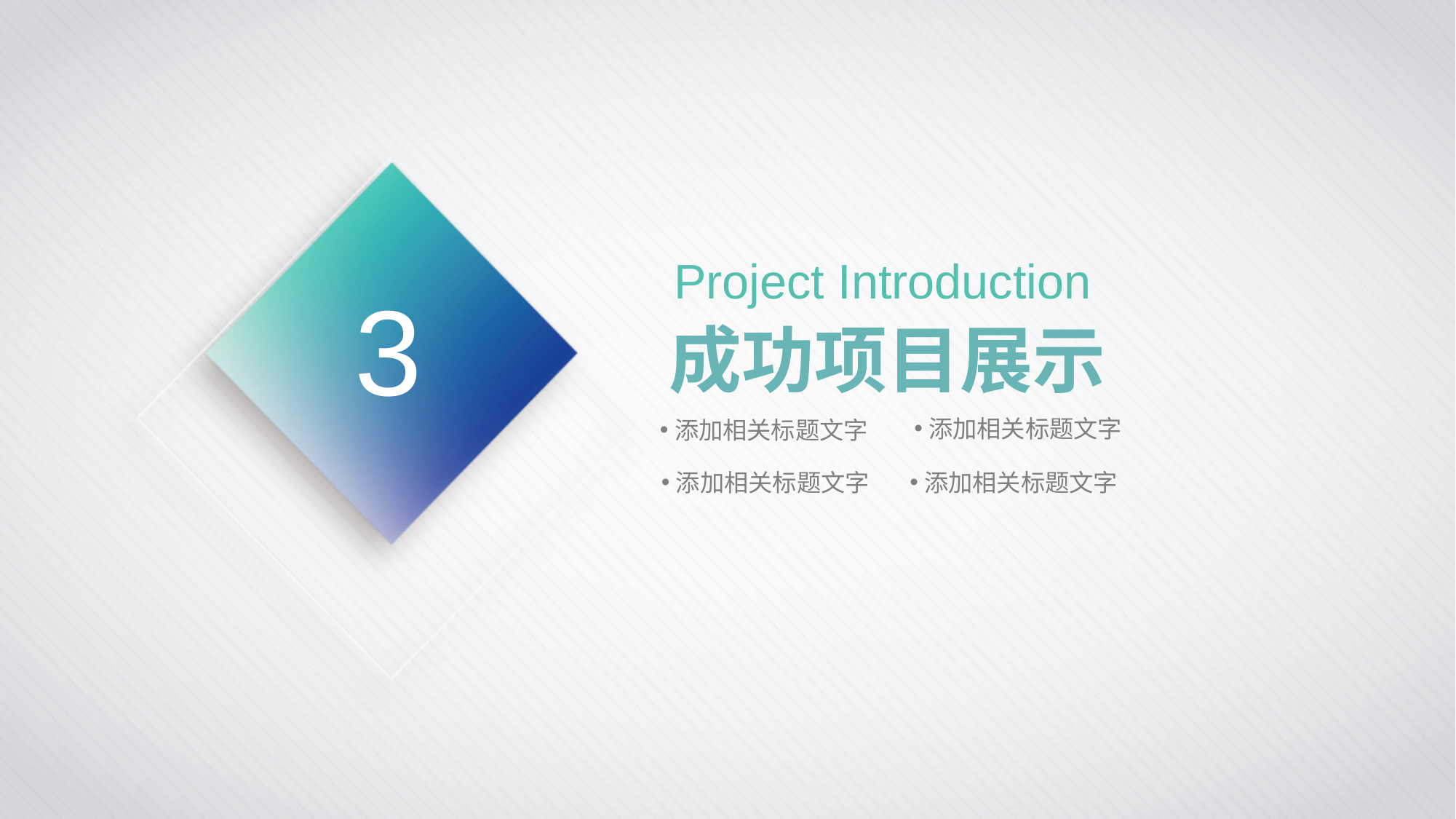

Project Introduction
成功项目展示
3
添加相关标题文字
添加相关标题文字
添加相关标题文字
添加相关标题文字